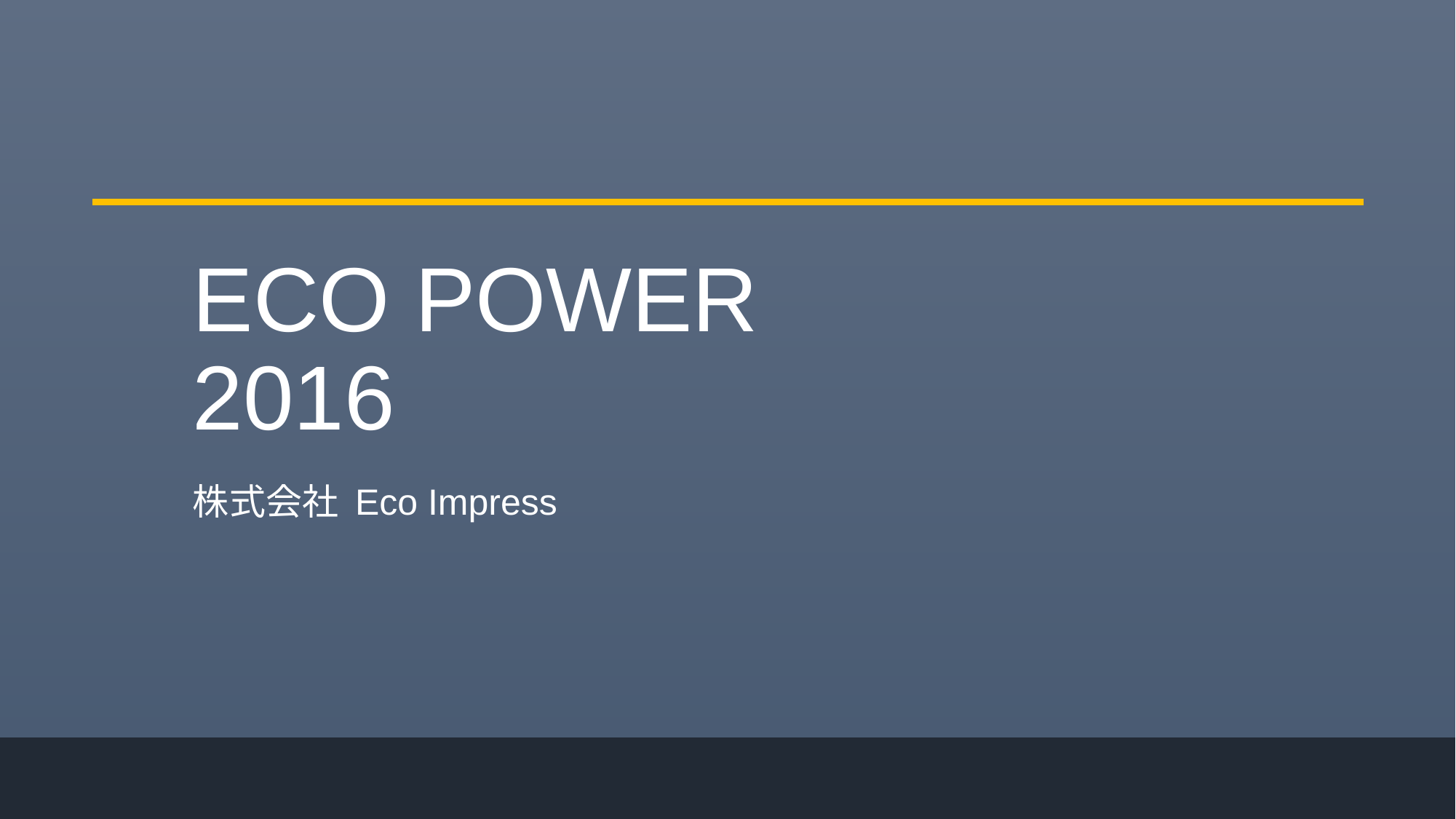

# ECO POWER 2016
株式会社 Eco Impress